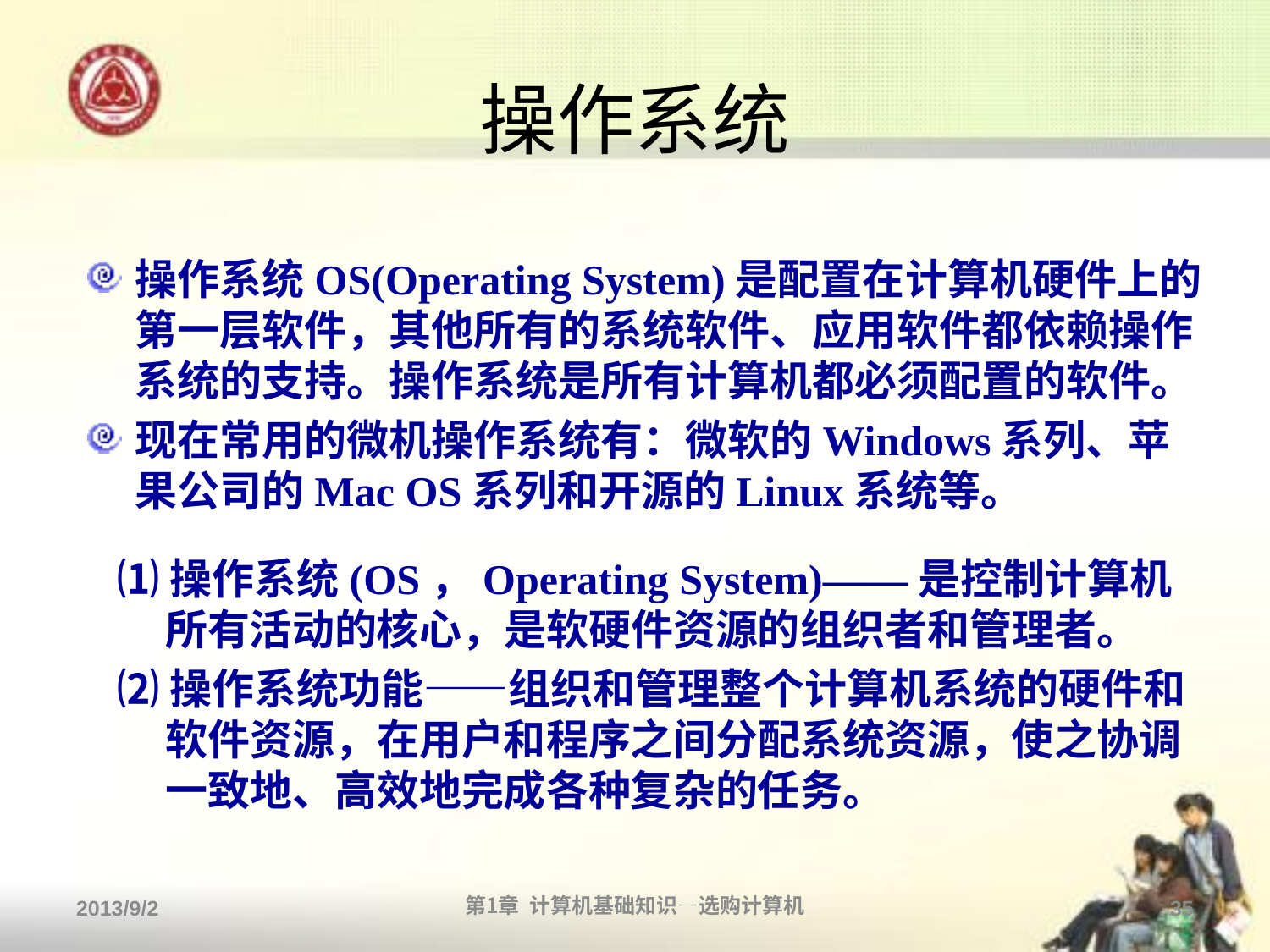

# 操作系统
操作系统OS(Operating System)是配置在计算机硬件上的第一层软件，其他所有的系统软件、应用软件都依赖操作系统的支持。操作系统是所有计算机都必须配置的软件。
现在常用的微机操作系统有：微软的Windows系列、苹果公司的Mac OS系列和开源的Linux系统等。
⑴操作系统(OS，Operating System)——是控制计算机所有活动的核心，是软硬件资源的组织者和管理者。
⑵操作系统功能——组织和管理整个计算机系统的硬件和软件资源，在用户和程序之间分配系统资源，使之协调一致地、高效地完成各种复杂的任务。
2013/9/2
第1章  计算机基础知识—选购计算机
35